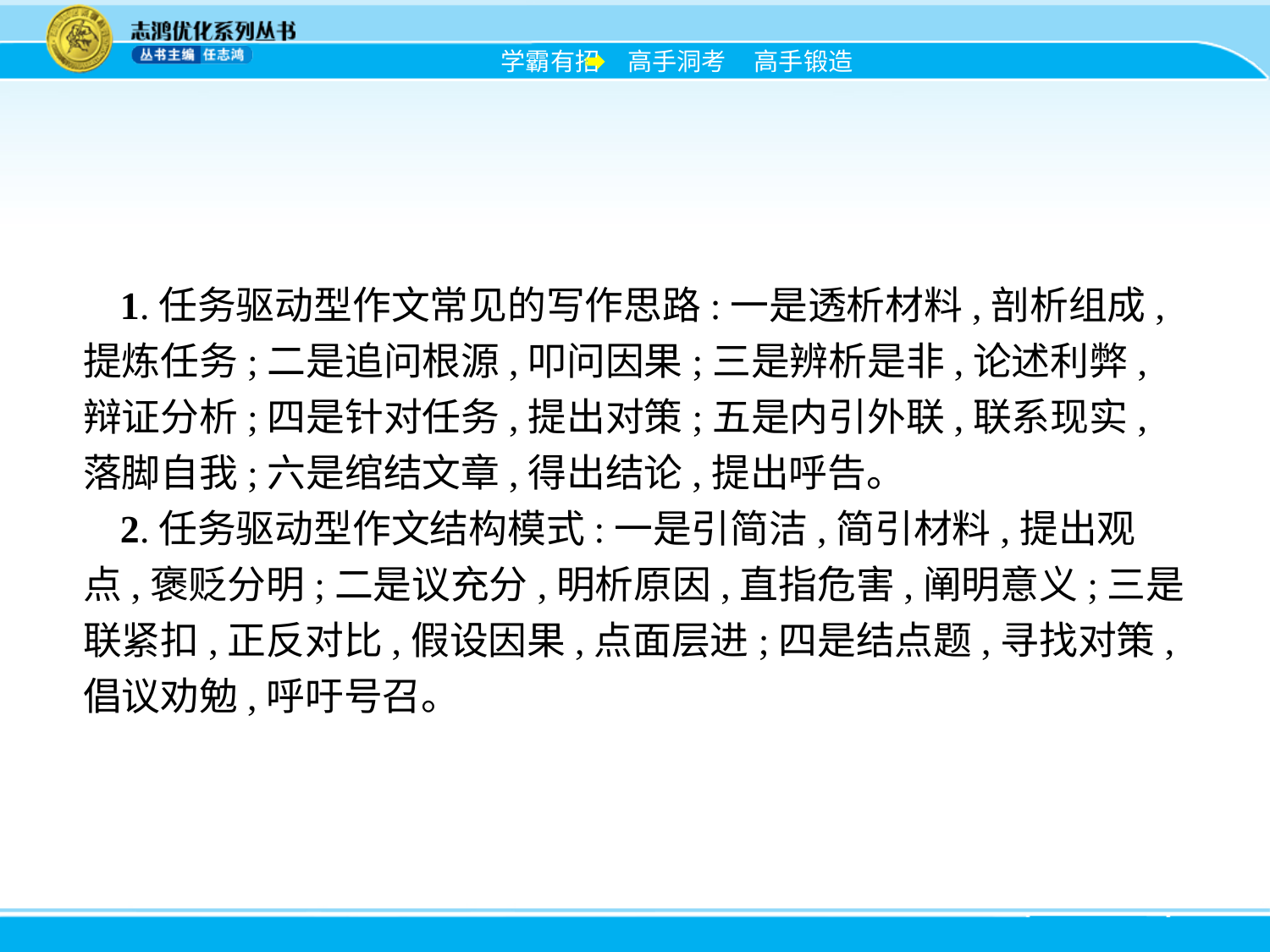

1.任务驱动型作文常见的写作思路:一是透析材料,剖析组成,提炼任务;二是追问根源,叩问因果;三是辨析是非,论述利弊,辩证分析;四是针对任务,提出对策;五是内引外联,联系现实,落脚自我;六是绾结文章,得出结论,提出呼告。
2.任务驱动型作文结构模式:一是引简洁,简引材料,提出观点,褒贬分明;二是议充分,明析原因,直指危害,阐明意义;三是联紧扣,正反对比,假设因果,点面层进;四是结点题,寻找对策,倡议劝勉,呼吁号召。